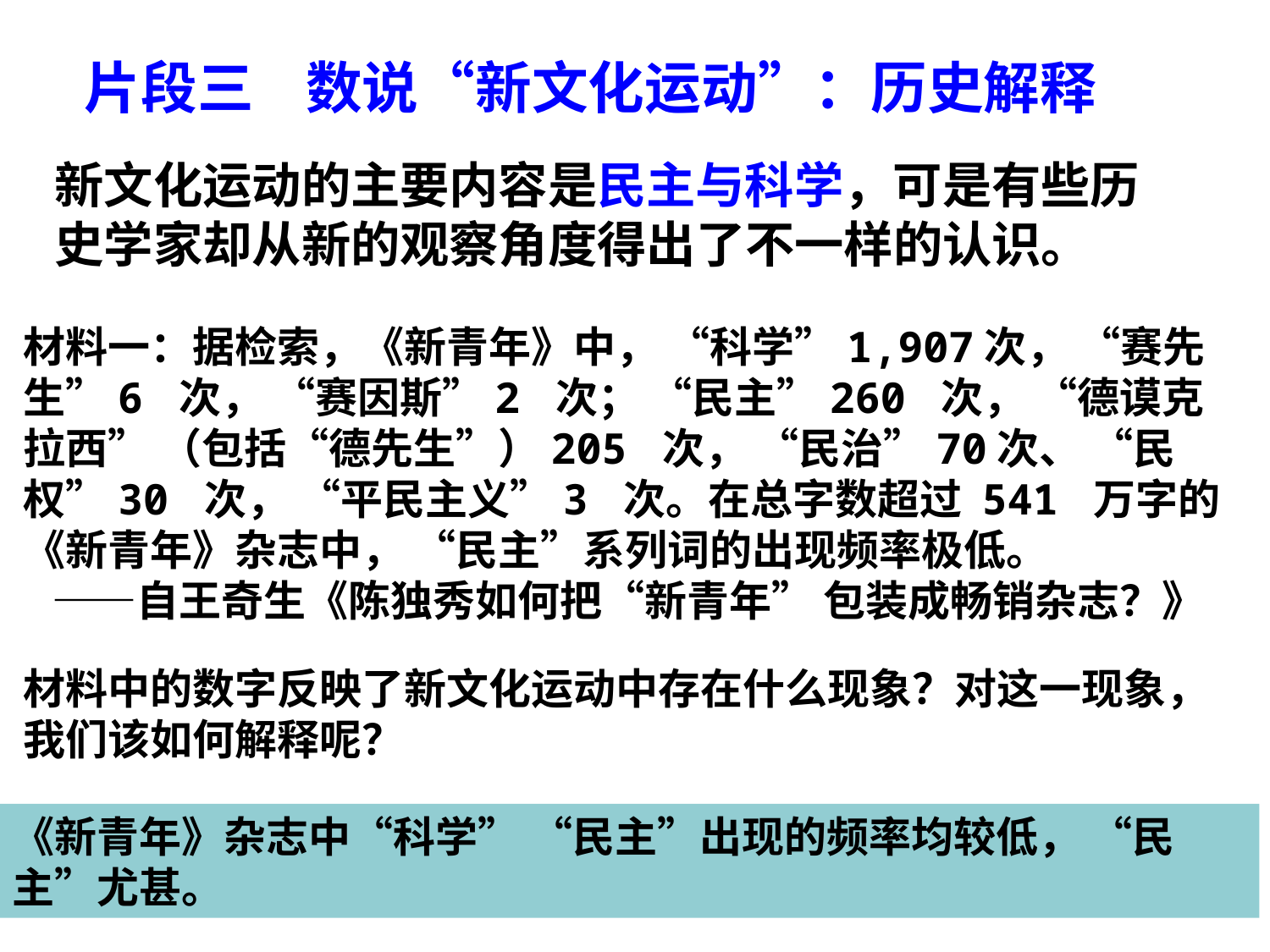

片段三    数说“新文化运动”：历史解释
新文化运动的主要内容是民主与科学，可是有些历史学家却从新的观察角度得出了不一样的认识。
材料一：据检索，《新青年》中， “科学”1,907次， “赛先生”6 次， “赛因斯”2 次； “民主”260 次， “德谟克拉西” （包括“德先生”）205 次， “民治”70次、 “民权”30 次， “平民主义”3 次。在总字数超过 541 万字的《新青年》杂志中， “民主”系列词的出现频率极低。
   ——自王奇生《陈独秀如何把“新青年” 包装成畅销杂志？》
材料中的数字反映了新文化运动中存在什么现象？对这一现象，我们该如何解释呢？
《新青年》杂志中“科学” “民主”出现的频率均较低， “民主”尤甚。